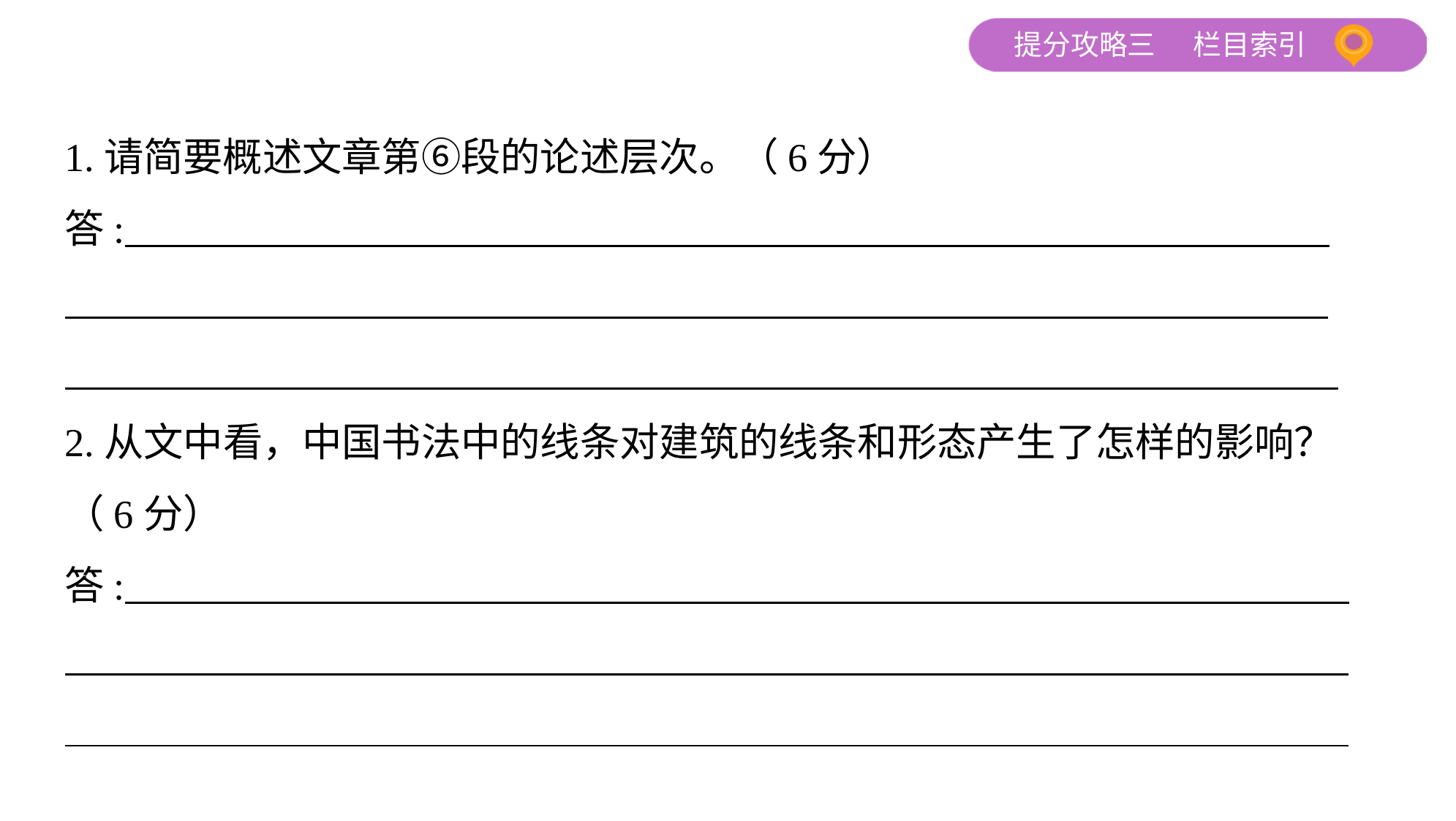

1.请简要概述文章第⑥段的论述层次。（6分）
答:

2.从文中看，中国书法中的线条对建筑的线条和形态产生了怎样的影响？
（6分）
答: